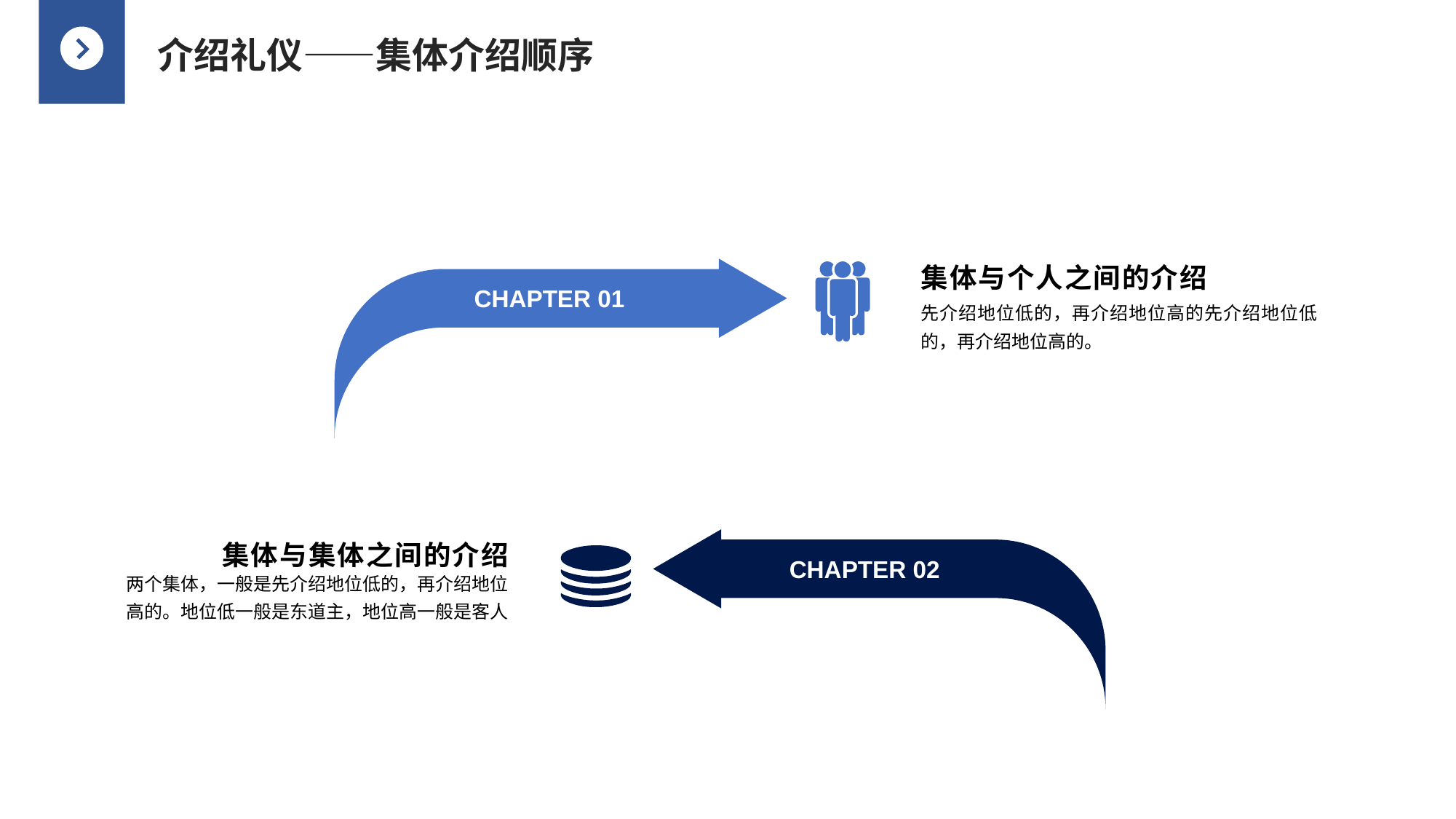

介绍礼仪——集体介绍顺序
集体与个人之间的介绍

CHAPTER 01
先介绍地位低的，再介绍地位高的先介绍地位低的，再介绍地位高的。
集体与集体之间的介绍

CHAPTER 02
两个集体，一般是先介绍地位低的，再介绍地位高的。地位低一般是东道主，地位高一般是客人